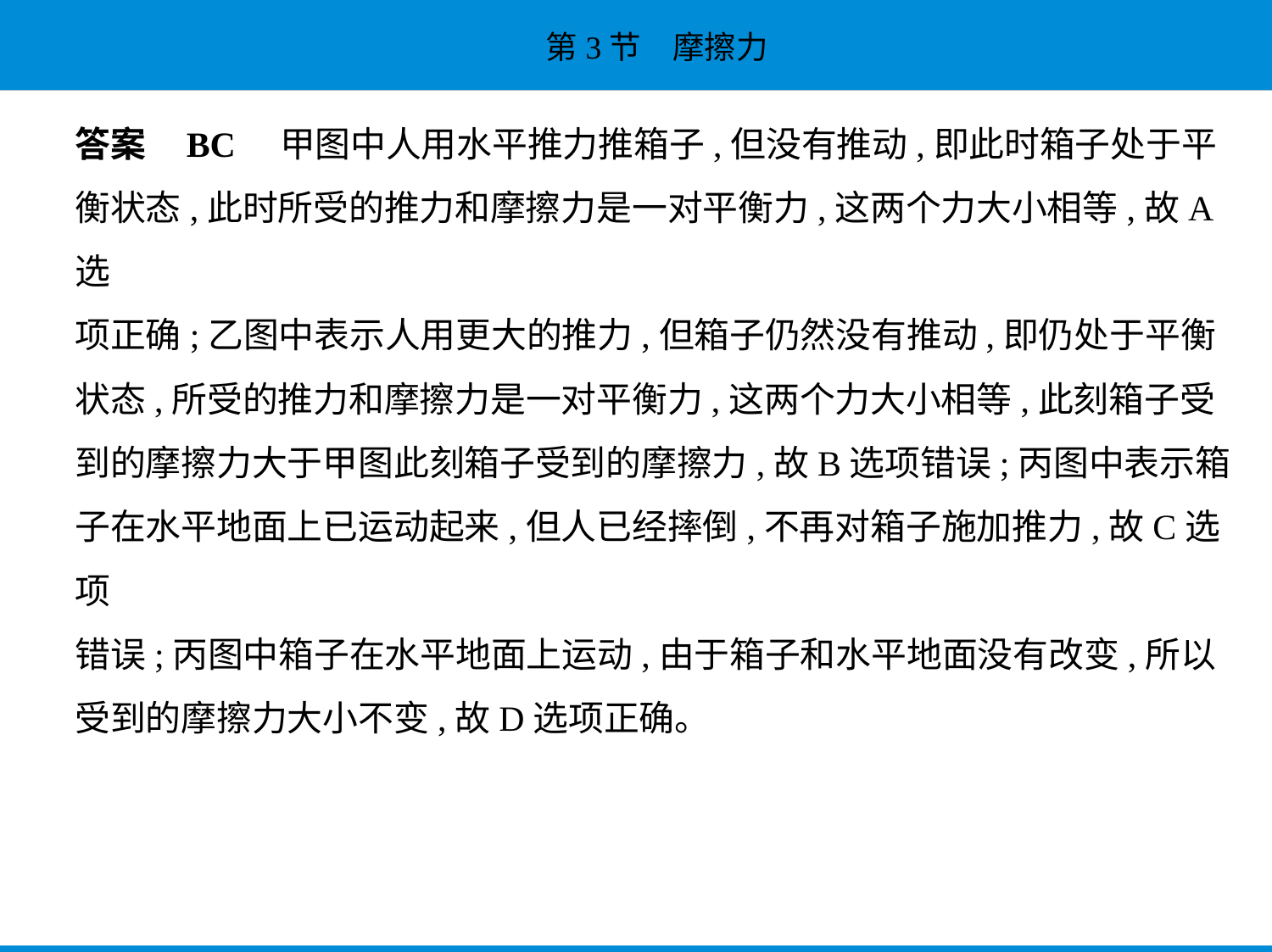

答案    BC    甲图中人用水平推力推箱子,但没有推动,即此时箱子处于平
衡状态,此时所受的推力和摩擦力是一对平衡力,这两个力大小相等,故A选
项正确;乙图中表示人用更大的推力,但箱子仍然没有推动,即仍处于平衡
状态,所受的推力和摩擦力是一对平衡力,这两个力大小相等,此刻箱子受
到的摩擦力大于甲图此刻箱子受到的摩擦力,故B选项错误;丙图中表示箱
子在水平地面上已运动起来,但人已经摔倒,不再对箱子施加推力,故C选项
错误;丙图中箱子在水平地面上运动,由于箱子和水平地面没有改变,所以
受到的摩擦力大小不变,故D选项正确。